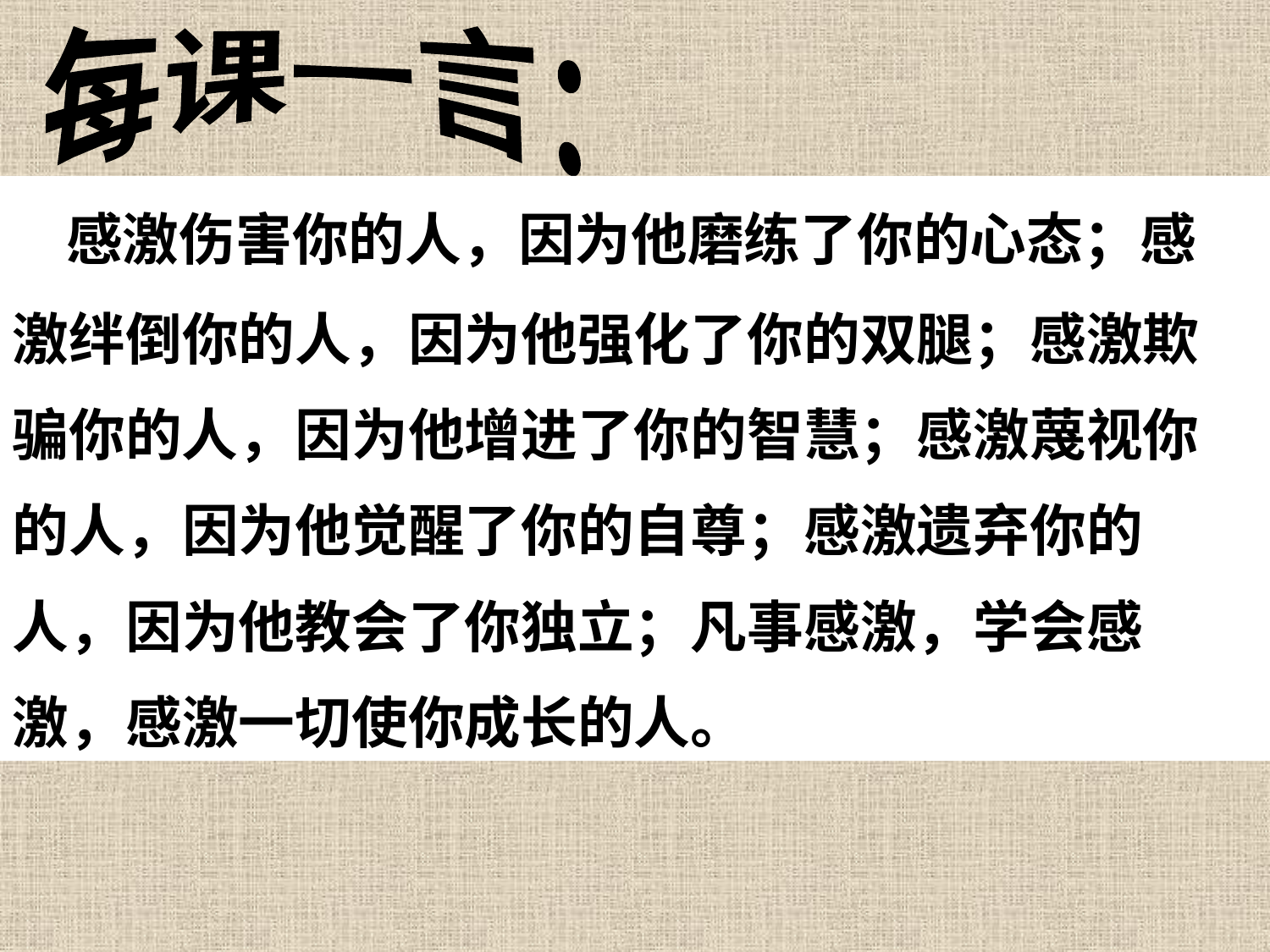

每课一言：
  感激伤害你的人，因为他磨练了你的心态；感
激绊倒你的人，因为他强化了你的双腿；感激欺
骗你的人，因为他增进了你的智慧；感激蔑视你
的人，因为他觉醒了你的自尊；感激遗弃你的
人，因为他教会了你独立；凡事感激，学会感
激，感激一切使你成长的人。